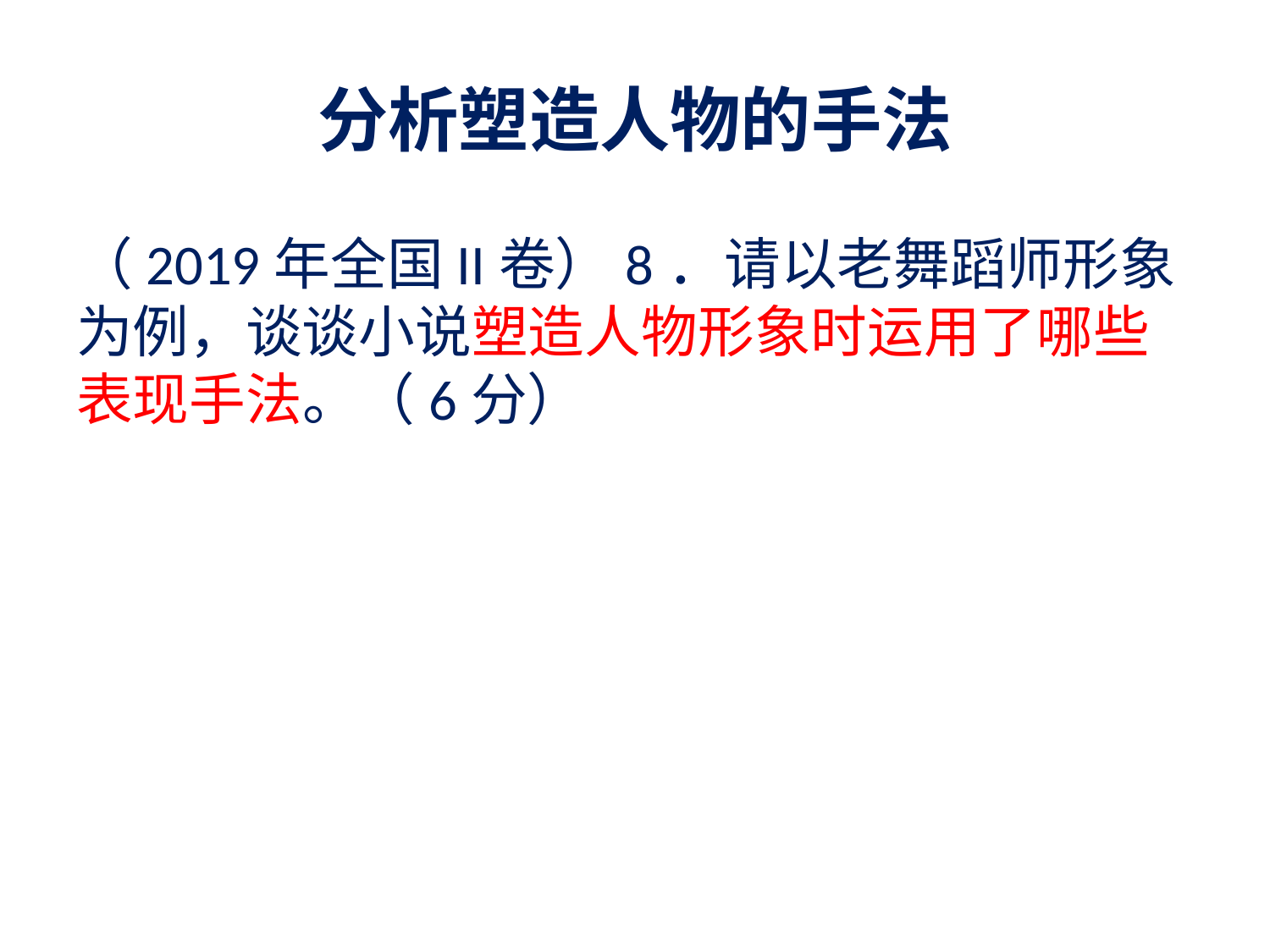

# 分析塑造人物的手法
（2019年全国II卷）8．请以老舞蹈师形象为例，谈谈小说塑造人物形象时运用了哪些表现手法。（6分）